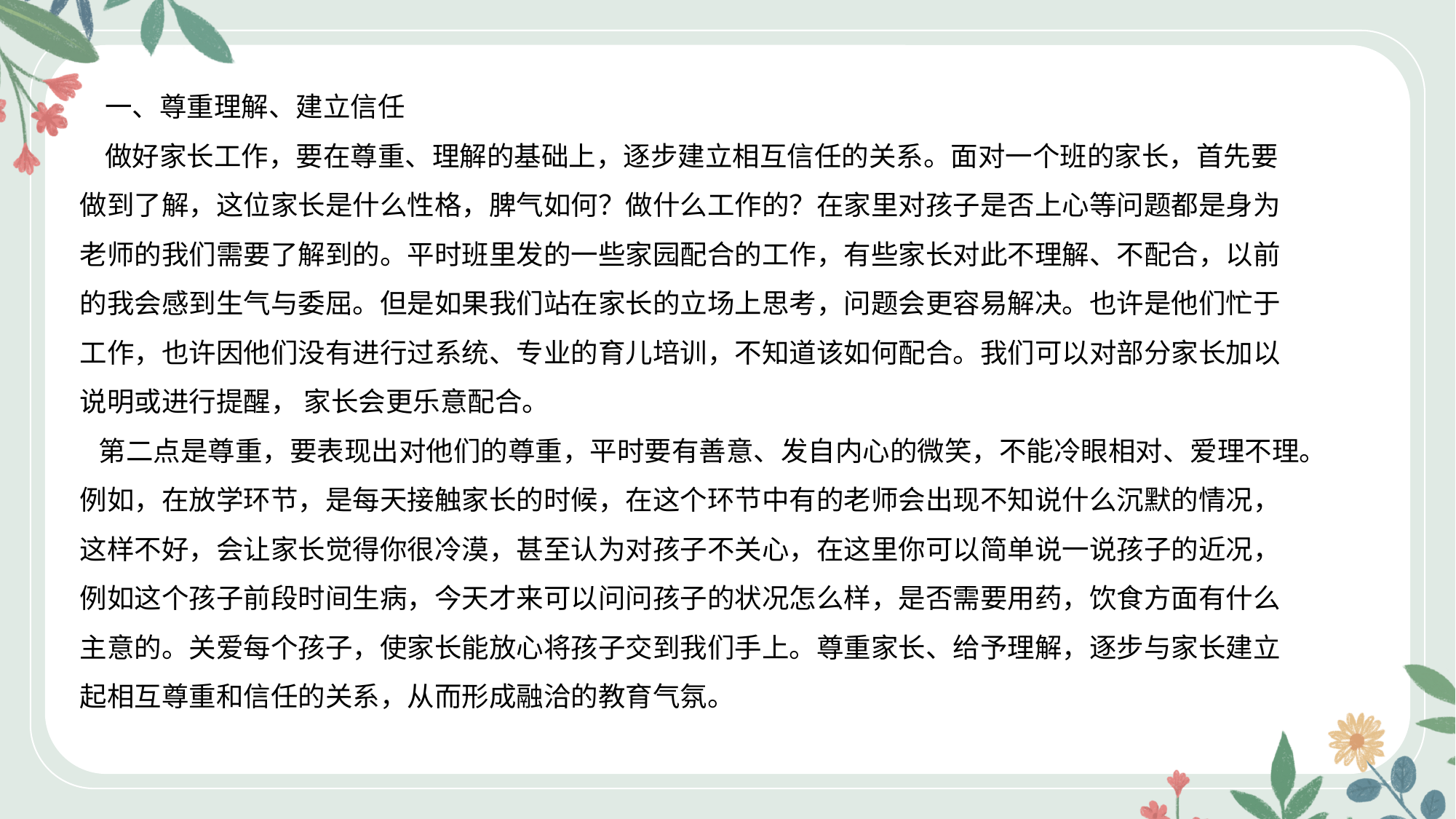

一、尊重理解、建立信任
   做好家长工作，要在尊重、理解的基础上，逐步建立相互信任的关系。面对一个班的家长，首先要做到了解，这位家长是什么性格，脾气如何？做什么工作的？在家里对孩子是否上心等问题都是身为老师的我们需要了解到的。平时班里发的一些家园配合的工作，有些家长对此不理解、不配合，以前的我会感到生气与委屈。但是如果我们站在家长的立场上思考，问题会更容易解决。也许是他们忙于工作，也许因他们没有进行过系统、专业的育儿培训，不知道该如何配合。我们可以对部分家长加以说明或进行提醒， 家长会更乐意配合。
  第二点是尊重，要表现出对他们的尊重，平时要有善意、发自内心的微笑，不能冷眼相对、爱理不理。例如，在放学环节，是每天接触家长的时候，在这个环节中有的老师会出现不知说什么沉默的情况，这样不好，会让家长觉得你很冷漠，甚至认为对孩子不关心，在这里你可以简单说一说孩子的近况，例如这个孩子前段时间生病，今天才来可以问问孩子的状况怎么样，是否需要用药，饮食方面有什么主意的。关爱每个孩子，使家长能放心将孩子交到我们手上。尊重家长、给予理解，逐步与家长建立起相互尊重和信任的关系，从而形成融洽的教育气氛。